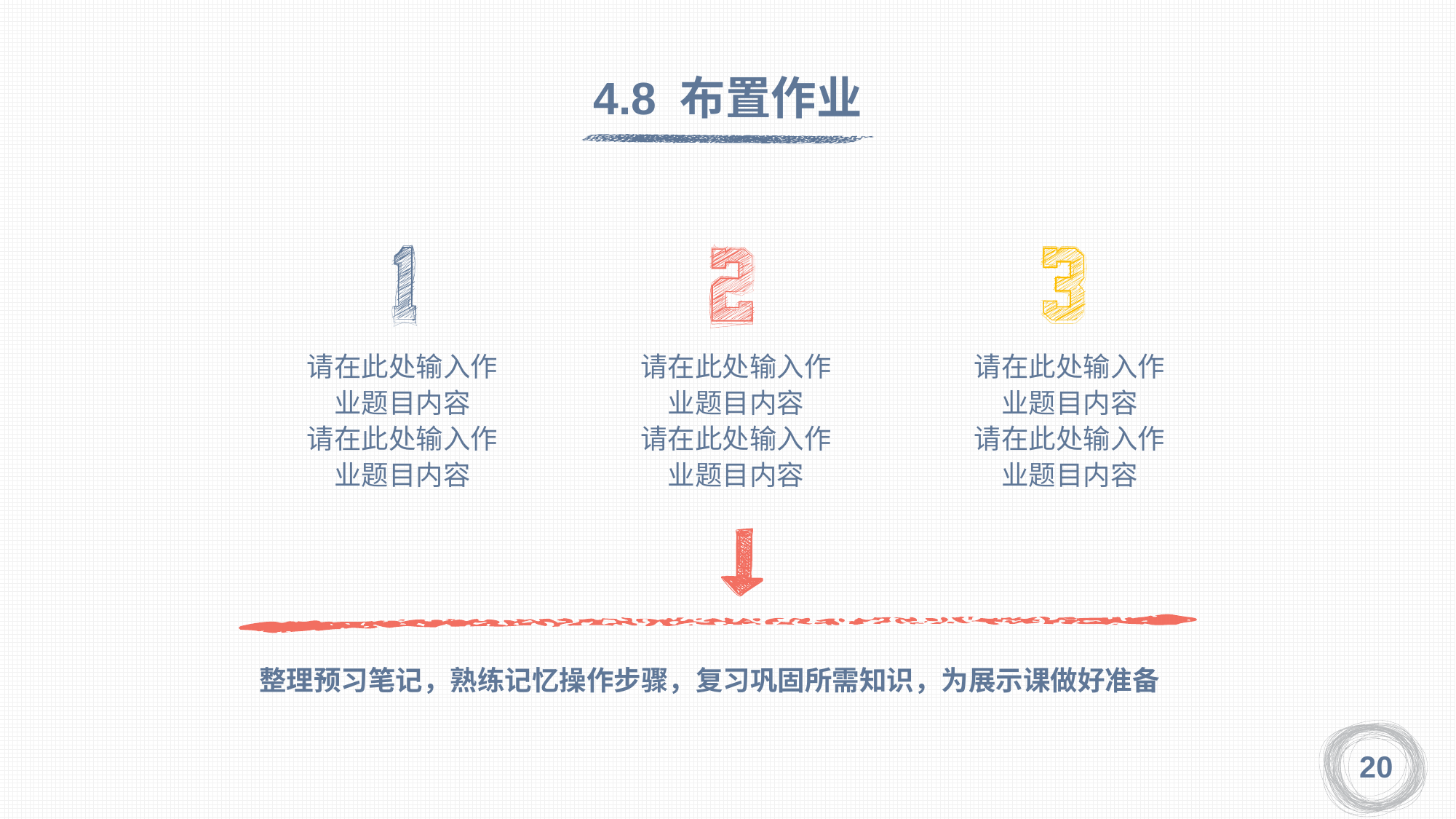

4.8 布置作业

请在此处输入作业题目内容
请在此处输入作业题目内容
请在此处输入作业题目内容
请在此处输入作业题目内容
请在此处输入作业题目内容
请在此处输入作业题目内容

整理预习笔记，熟练记忆操作步骤，复习巩固所需知识，为展示课做好准备

20